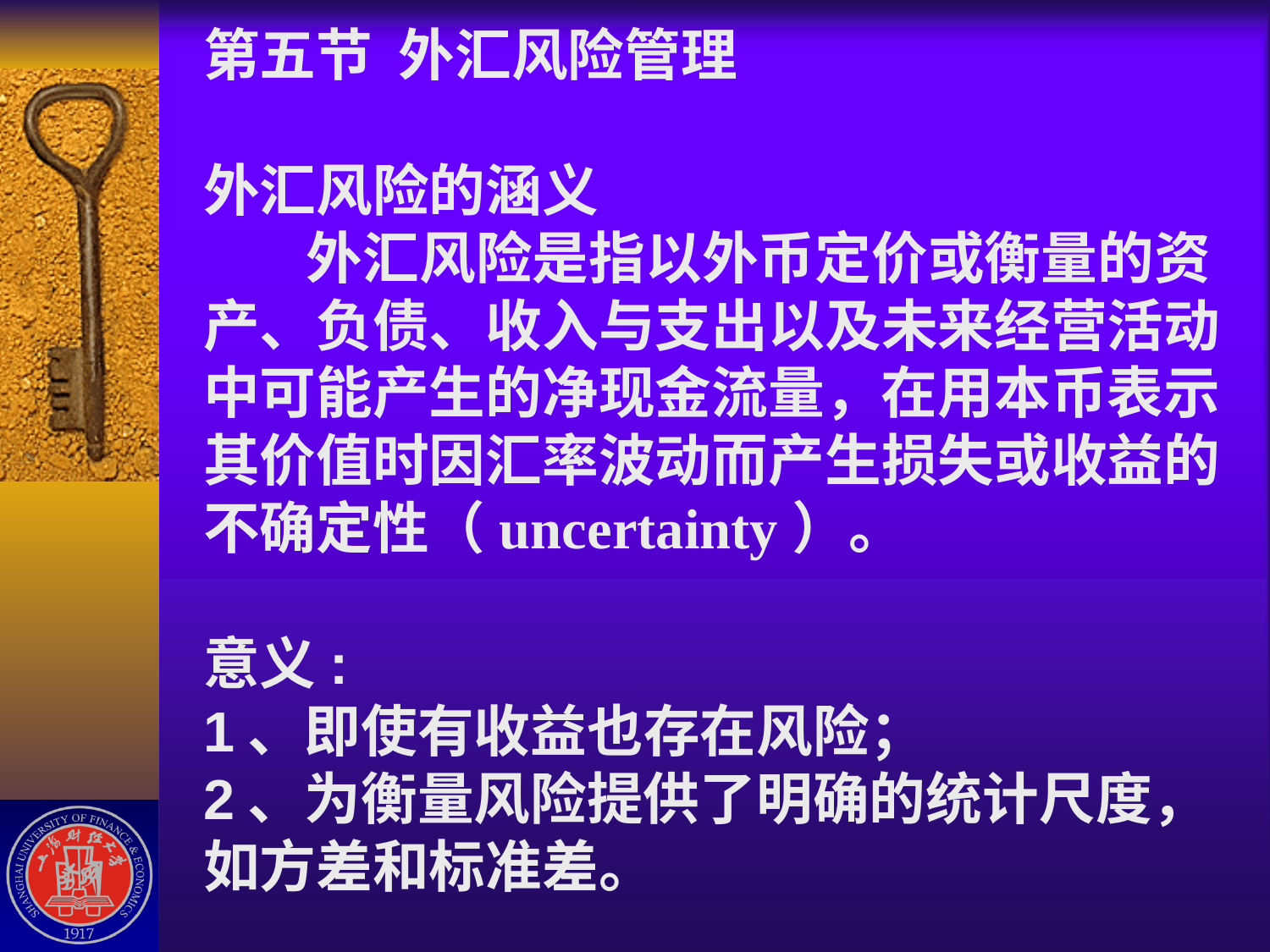

# 第五节  外汇风险管理 外汇风险的涵义 外汇风险是指以外币定价或衡量的资产、负债、收入与支出以及未来经营活动中可能产生的净现金流量，在用本币表示其价值时因汇率波动而产生损失或收益的不确定性（uncertainty）。 意义: 1、即使有收益也存在风险； 2、为衡量风险提供了明确的统计尺度，如方差和标准差。